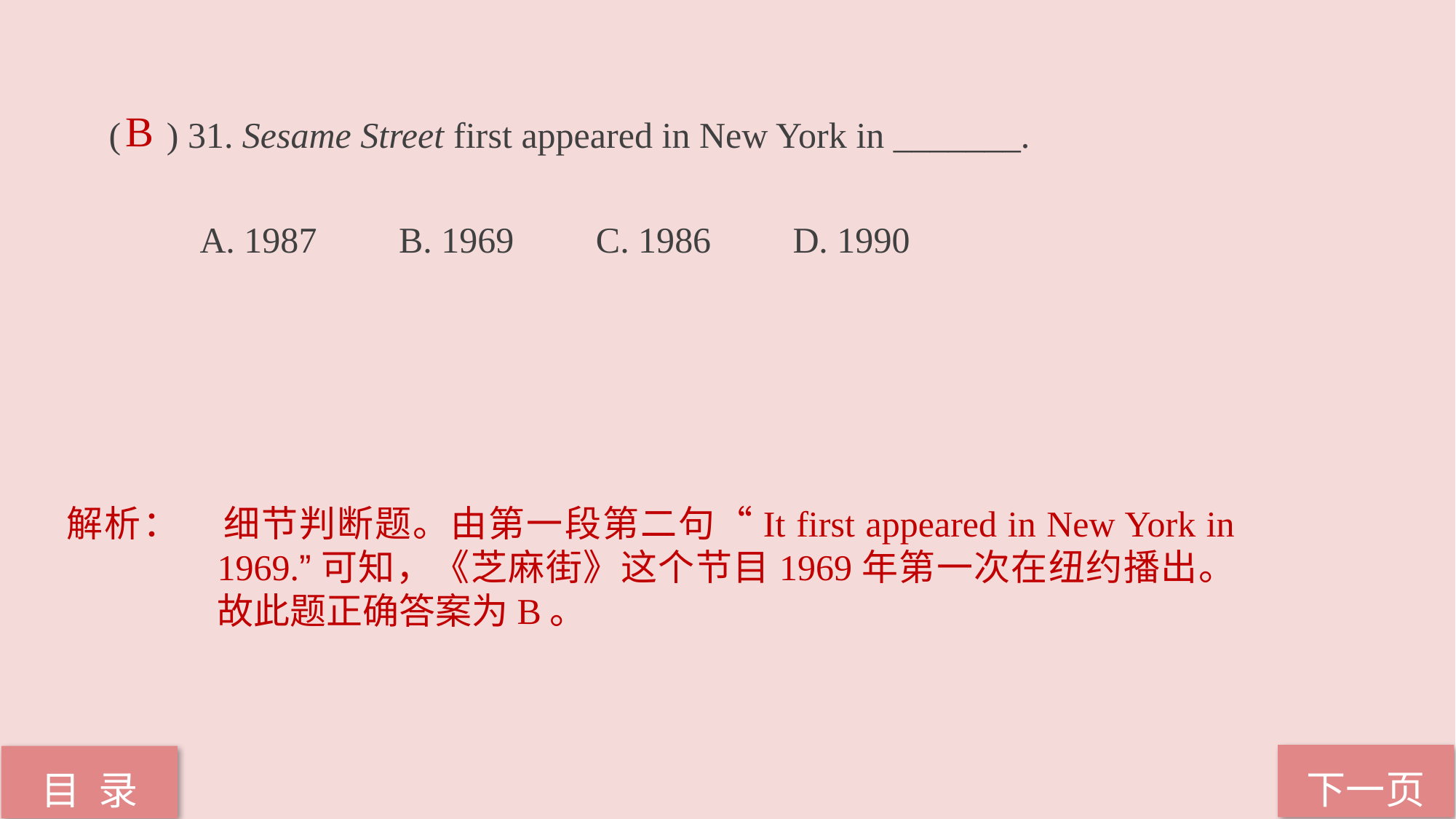

(     ) 31. Sesame Street first appeared in New York in _______.

          A. 1987         B. 1969         C. 1986         D. 1990

B
解析：	细节判断题。由第一段第二句“It first appeared in New York in 1969.”可知，《芝麻街》这个节目1969年第一次在纽约播出。故此题正确答案为B。